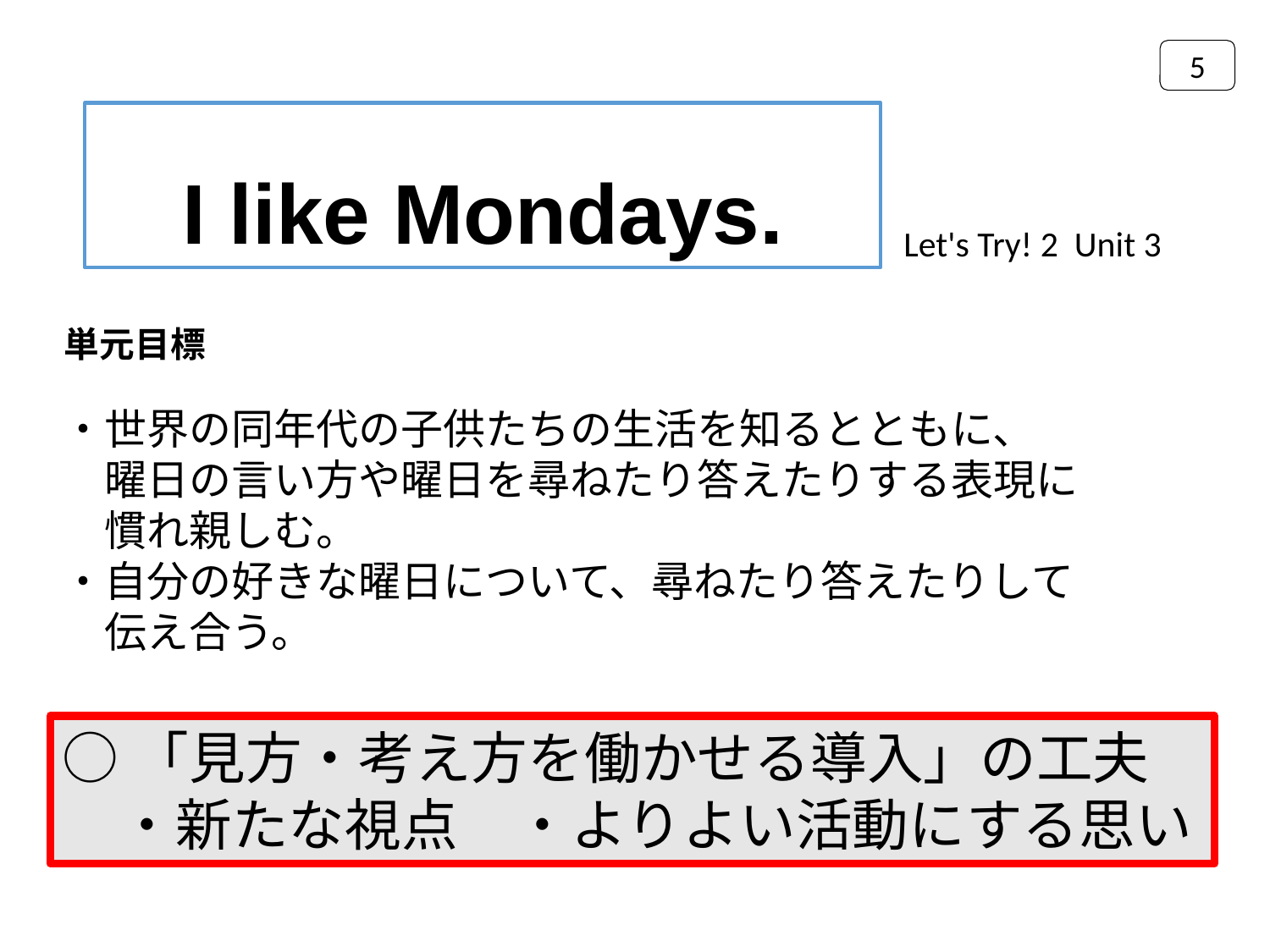

5
I like Mondays.
Let's Try! 2  Unit 3
単元目標
・世界の同年代の子供たちの生活を知るとともに、
　曜日の言い方や曜日を尋ねたり答えたりする表現に
　慣れ親しむ。
・自分の好きな曜日について、尋ねたり答えたりして
　伝え合う。
○「見方・考え方を働かせる導入」の工夫
　・新たな視点　・よりよい活動にする思い